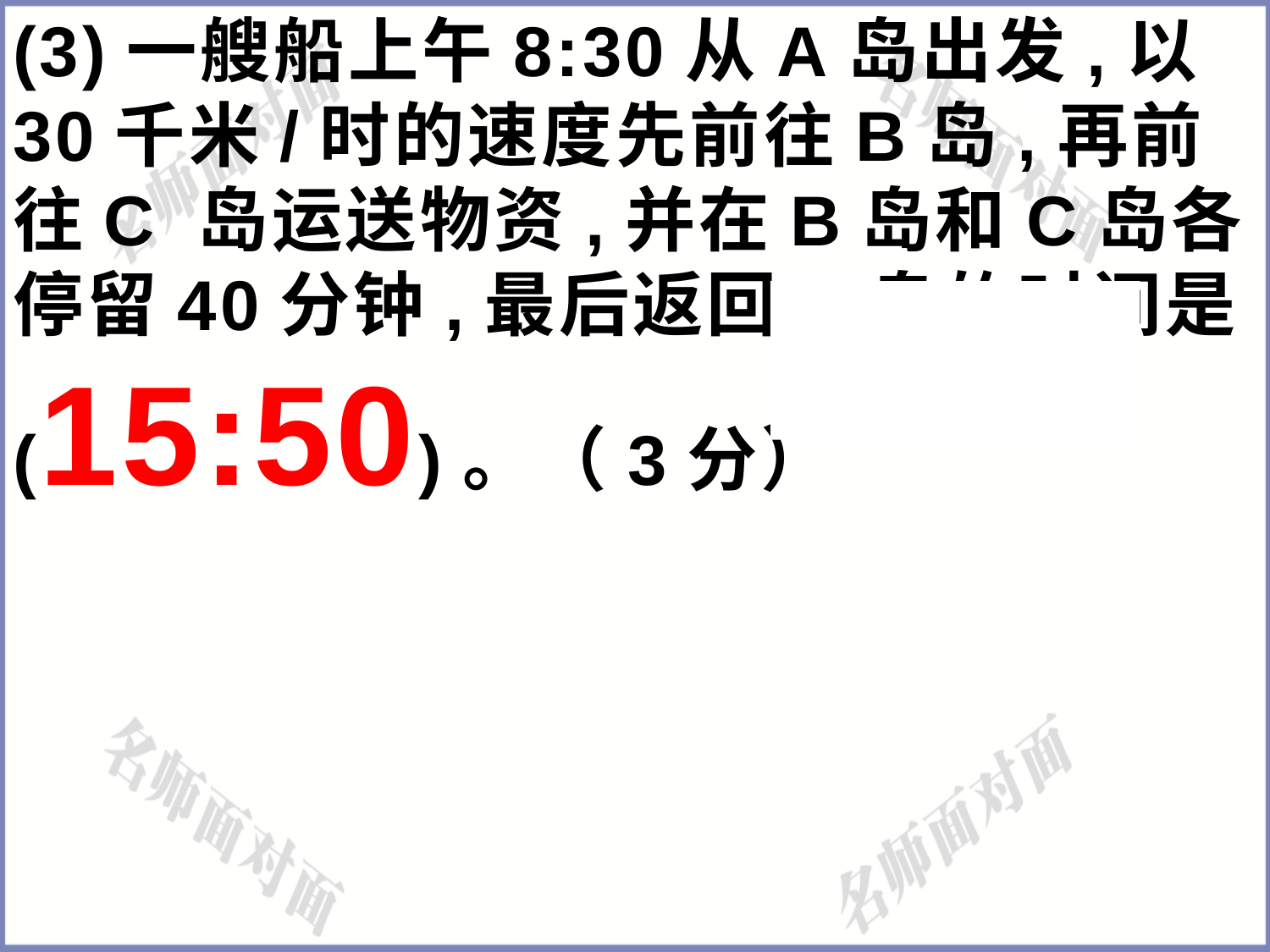

(3)一艘船上午8:30从A岛出发,以30千米/时的速度先前往B岛,再前往C 岛运送物资,并在B岛和C岛各停留40分钟,最后返回A岛的时间是(15:50)。（3分）